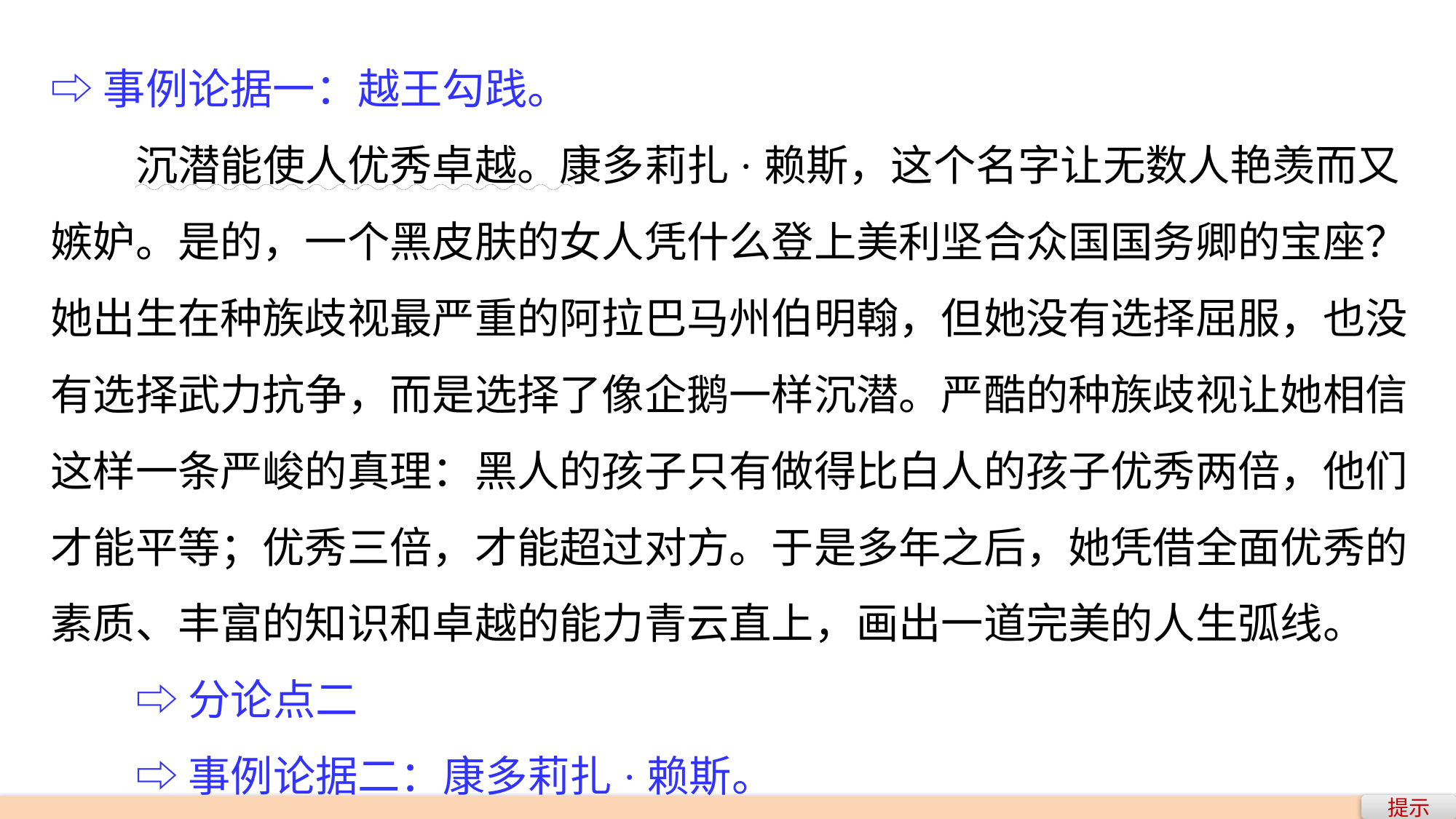

⇨事例论据一：越王勾践。
沉潜能使人优秀卓越。康多莉扎·赖斯，这个名字让无数人艳羡而又嫉妒。是的，一个黑皮肤的女人凭什么登上美利坚合众国国务卿的宝座？她出生在种族歧视最严重的阿拉巴马州伯明翰，但她没有选择屈服，也没有选择武力抗争，而是选择了像企鹅一样沉潜。严酷的种族歧视让她相信这样一条严峻的真理：黑人的孩子只有做得比白人的孩子优秀两倍，他们才能平等；优秀三倍，才能超过对方。于是多年之后，她凭借全面优秀的素质、丰富的知识和卓越的能力青云直上，画出一道完美的人生弧线。
⇨分论点二
⇨事例论据二：康多莉扎·赖斯。
提示